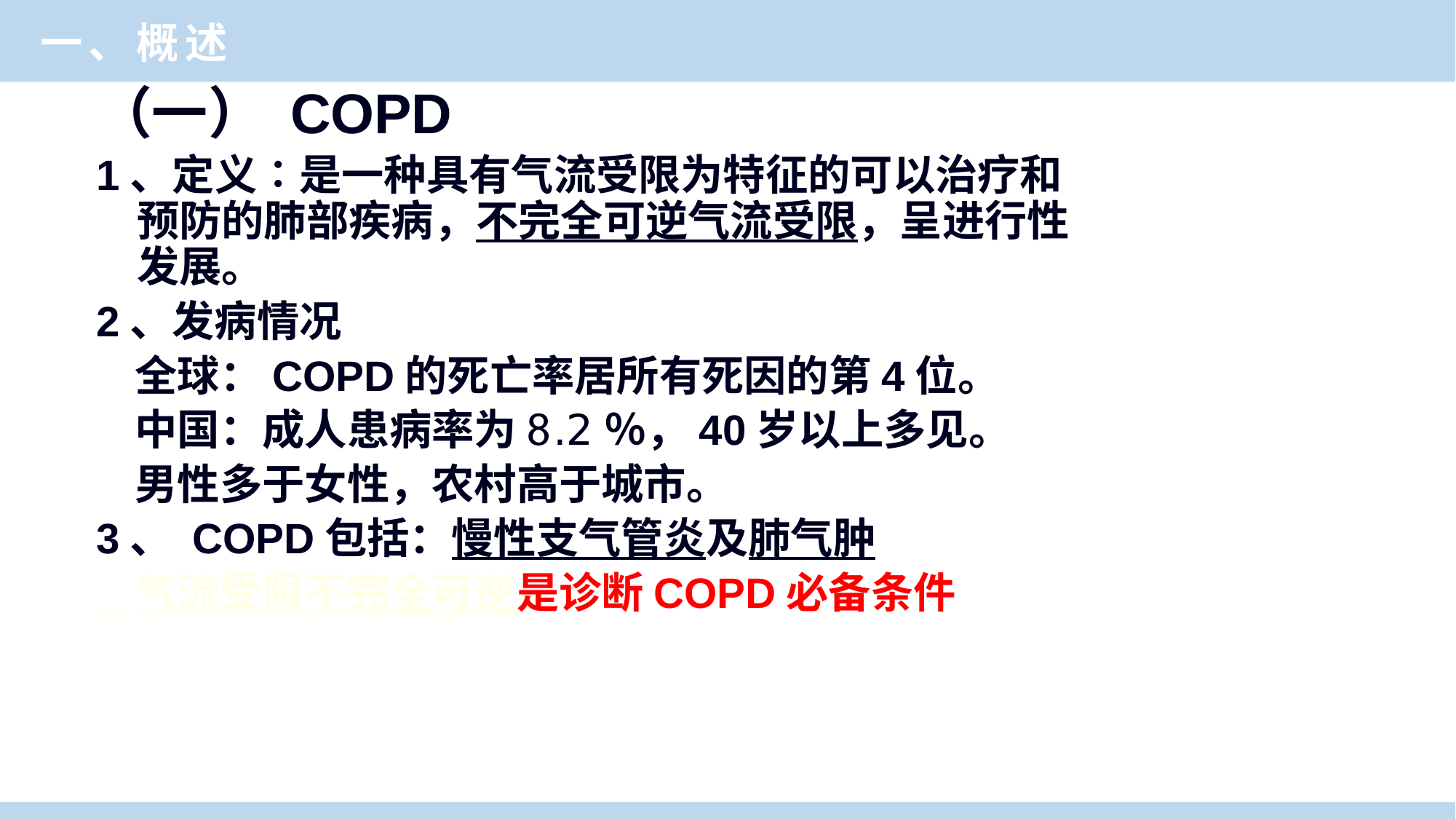

一、概述
（一） COPD
1、定义∶是一种具有气流受限为特征的可以治疗和预防的肺部疾病，不完全可逆气流受限，呈进行性发展。
2、发病情况
   全球：COPD的死亡率居所有死因的第4位。
   中国：成人患病率为8.2％，40岁以上多见。
   男性多于女性，农村高于城市。
3、 COPD包括：慢性支气管炎及肺气肿
   气流受限不完全可逆是诊断COPD必备条件